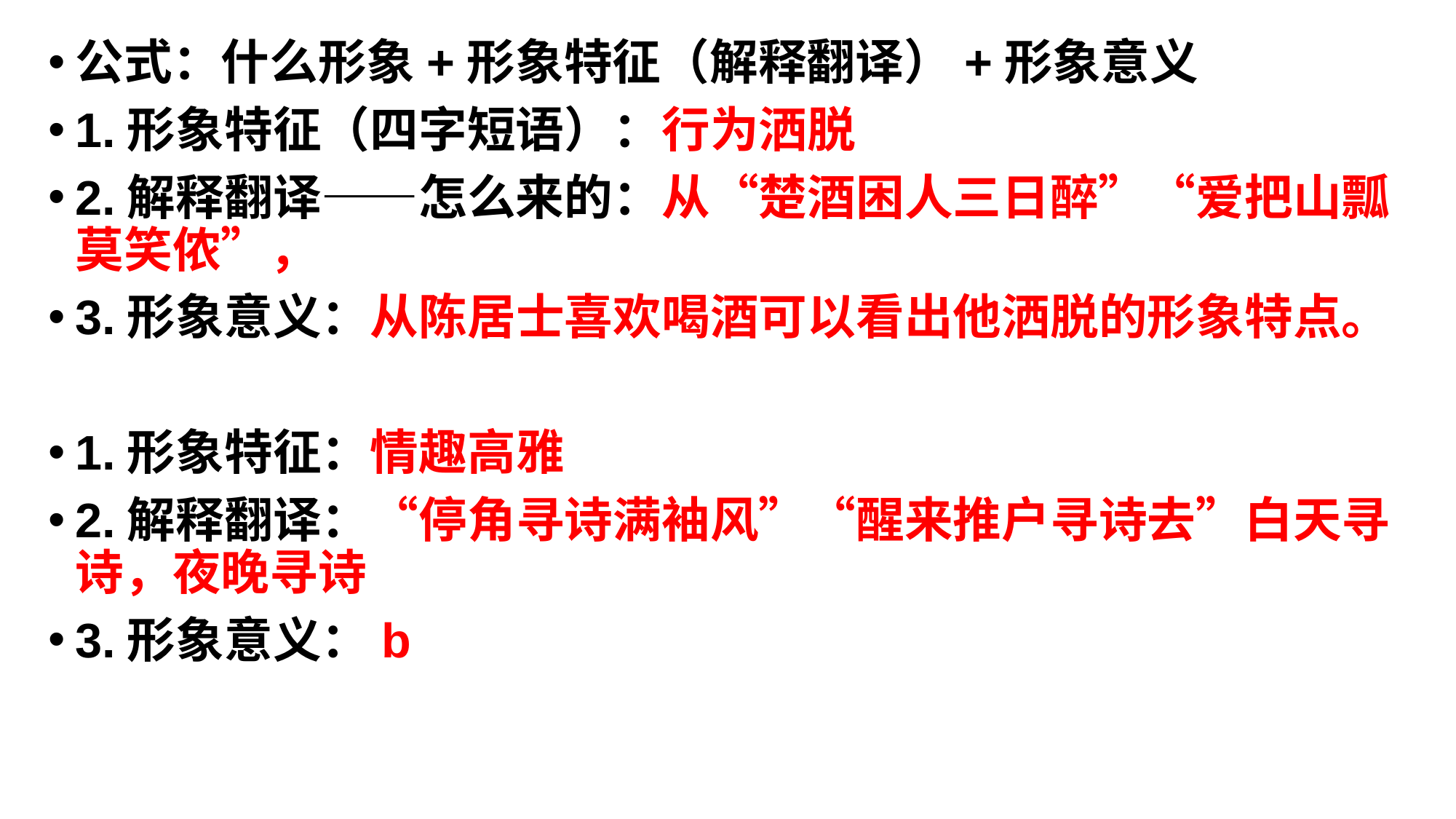

公式：什么形象+形象特征（解释翻译）+形象意义
1.形象特征（四字短语）：行为洒脱
2.解释翻译——怎么来的：从“楚酒困人三日醉”“爱把山瓢莫笑侬”，
3.形象意义：从陈居士喜欢喝酒可以看出他洒脱的形象特点。

1.形象特征：情趣高雅
2.解释翻译：“停角寻诗满袖风”“醒来推户寻诗去”白天寻诗，夜晚寻诗
3.形象意义：b